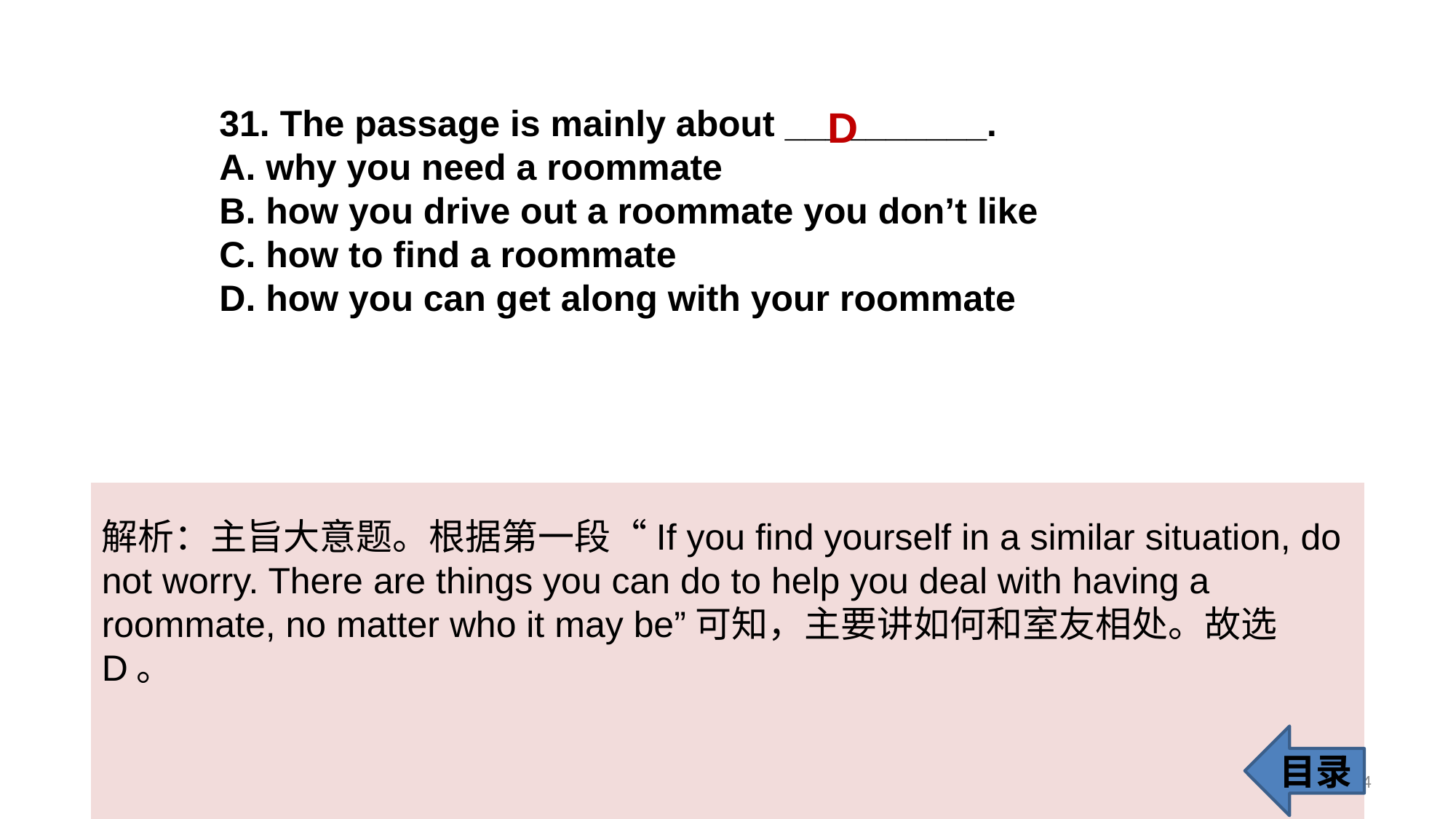

31. The passage is mainly about __________.
A. why you need a roommate
B. how you drive out a roommate you don’t like
C. how to find a roommate
D. how you can get along with your roommate
D

解析：主旨大意题。根据第一段“If you find yourself in a similar situation, do not worry. There are things you can do to help you deal with having a roommate, no matter who it may be”可知，主要讲如何和室友相处。故选D。
目录
34